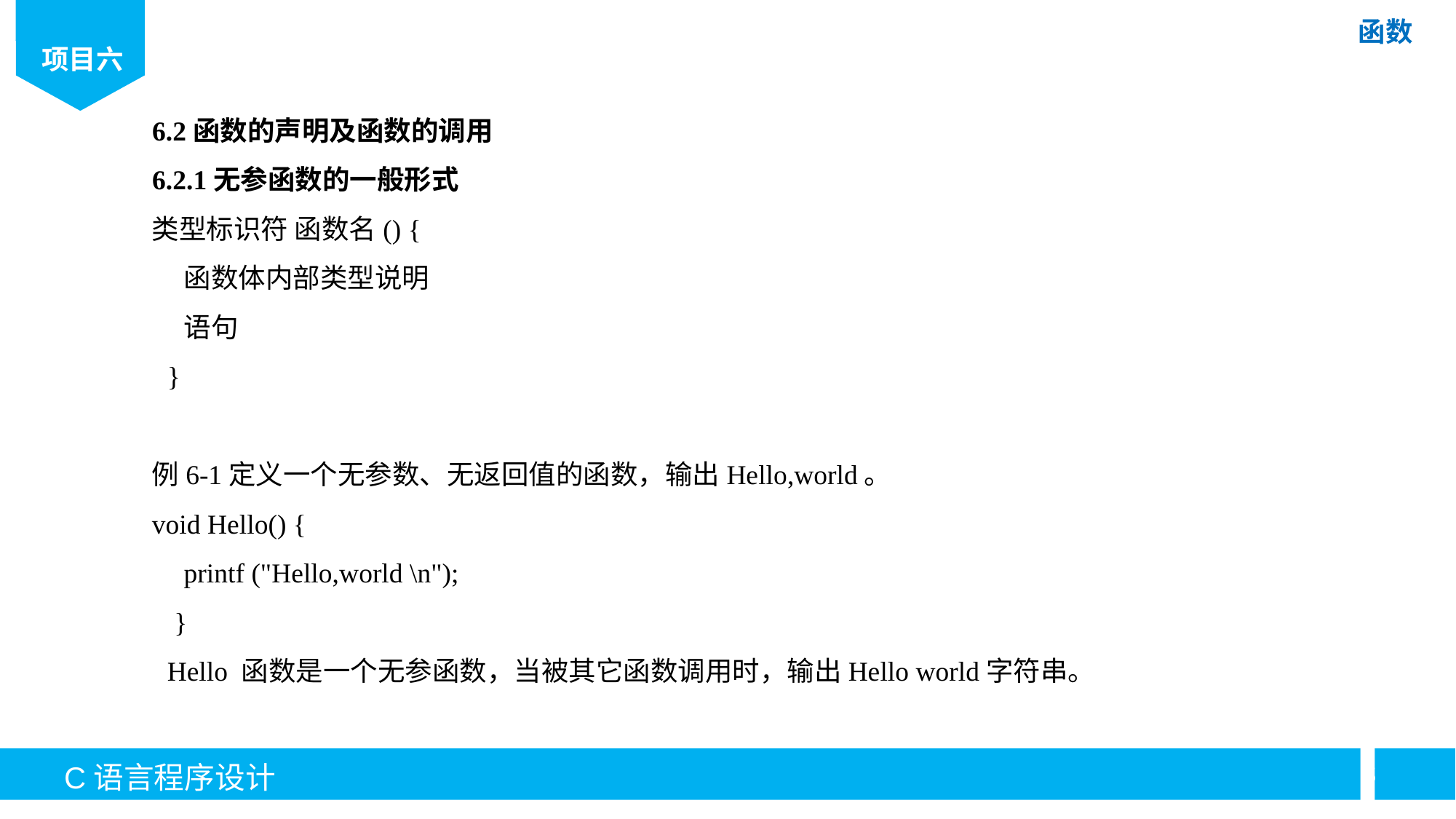

6.2函数的声明及函数的调用
6.2.1无参函数的一般形式
类型标识符 函数名() {
函数体内部类型说明
语句
}

例6-1定义一个无参数、无返回值的函数，输出Hello,world。
void Hello() {
printf ("Hello,world \n");
 }
Hello 函数是一个无参函数，当被其它函数调用时，输出Hello world字符串。